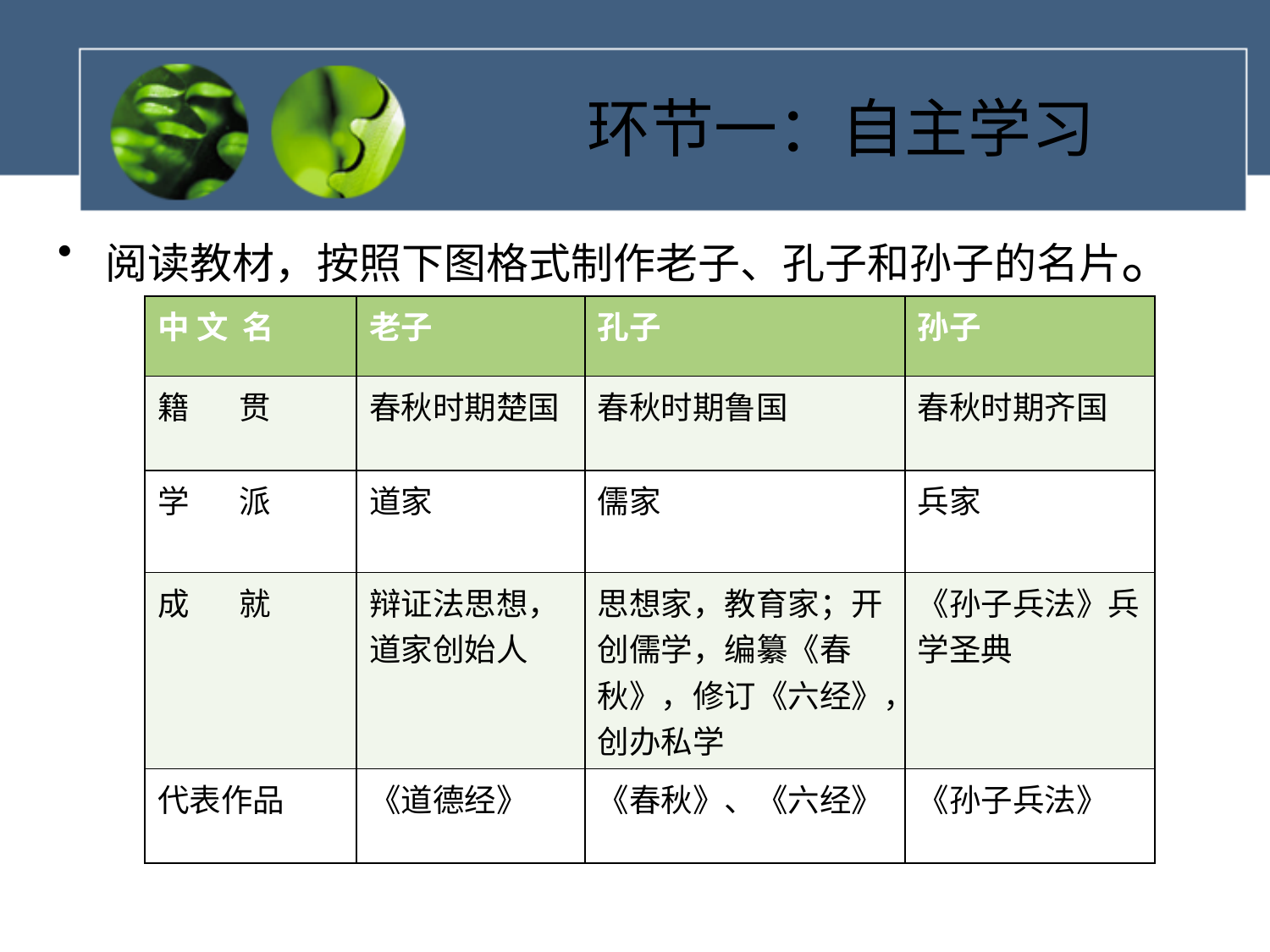

# 环节一：自主学习
阅读教材，按照下图格式制作老子、孔子和孙子的名片。

| 中 文 名 | 老子 | 孔子 | 孙子 |
| --- | --- | --- | --- |
| 籍 贯 | 春秋时期楚国 | 春秋时期鲁国 | 春秋时期齐国 |
| 学 派 | 道家 | 儒家 | 兵家 |
| 成 就 | 辩证法思想，道家创始人 | 思想家，教育家；开创儒学，编纂《春秋》，修订《六经》，创办私学 | 《孙子兵法》兵学圣典 |
| 代表作品 | 《道德经》 | 《春秋》、《六经》 | 《孙子兵法》 |